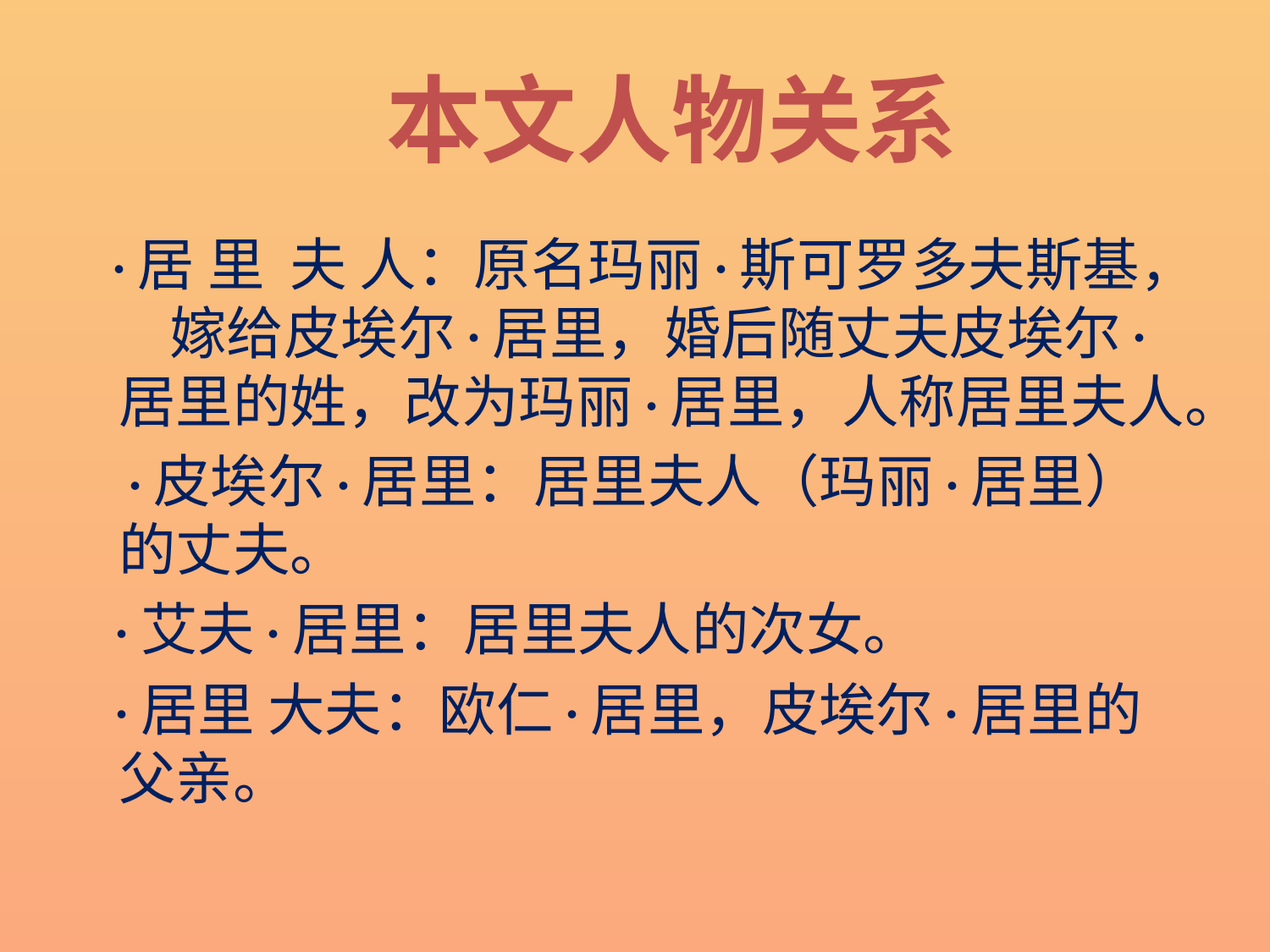

# 本文人物关系
   ·居 里  夫 人：原名玛丽·斯可罗多夫斯基，    嫁给皮埃尔·居里，婚后随丈夫皮埃尔·居里的姓，改为玛丽·居里，人称居里夫人。
    ·皮埃尔·居里：居里夫人（玛丽·居里）的丈夫。
   ·艾夫·居里：居里夫人的次女。
   ·居里 大夫：欧仁·居里，皮埃尔·居里的父亲。